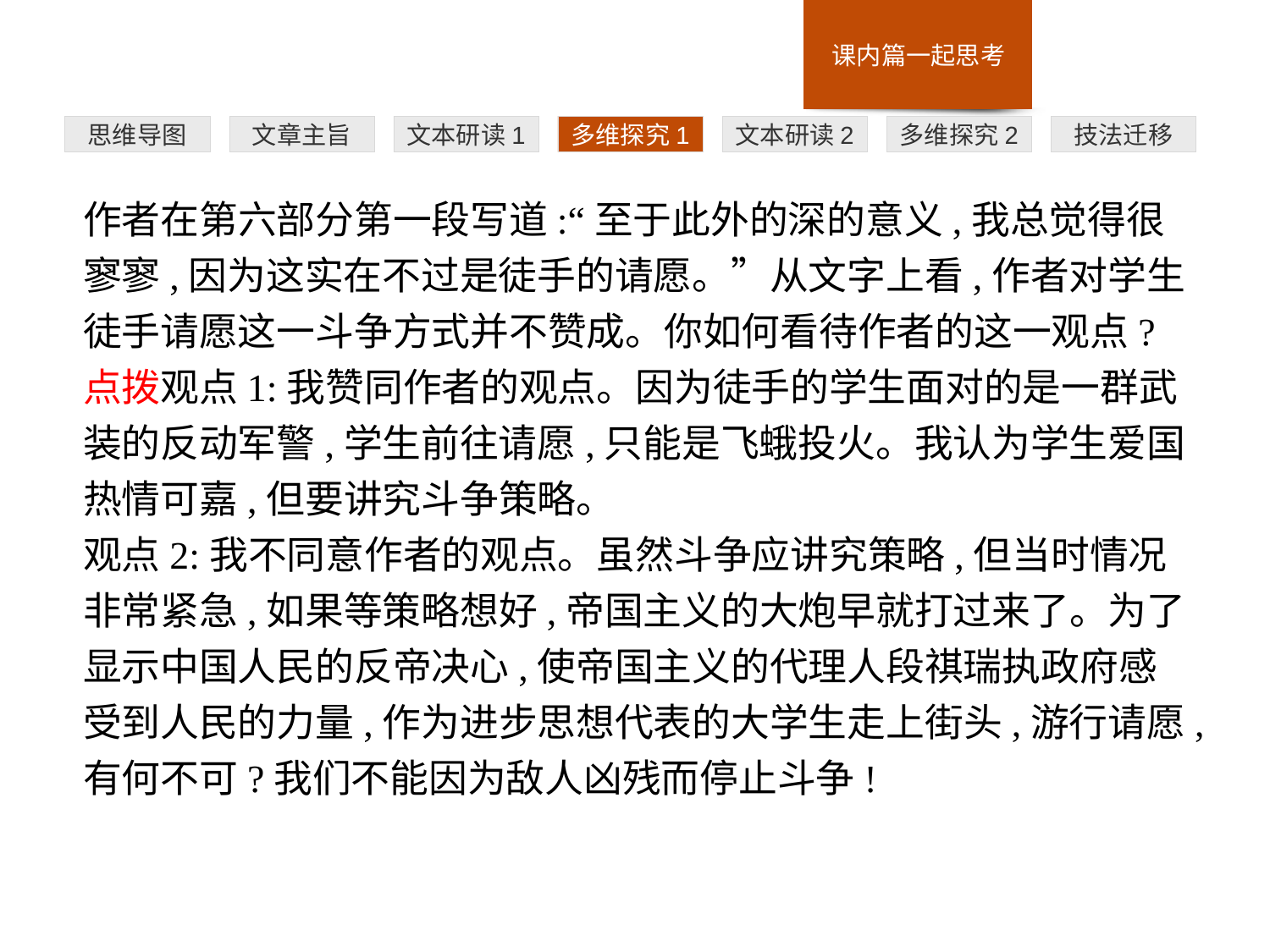

多维探究1
思维导图
文章主旨
文本研读1
文本研读2
多维探究2
技法迁移
作者在第六部分第一段写道:“至于此外的深的意义,我总觉得很寥寥,因为这实在不过是徒手的请愿。”从文字上看,作者对学生徒手请愿这一斗争方式并不赞成。你如何看待作者的这一观点?
点拨观点1:我赞同作者的观点。因为徒手的学生面对的是一群武装的反动军警,学生前往请愿,只能是飞蛾投火。我认为学生爱国热情可嘉,但要讲究斗争策略。
观点2:我不同意作者的观点。虽然斗争应讲究策略,但当时情况非常紧急,如果等策略想好,帝国主义的大炮早就打过来了。为了显示中国人民的反帝决心,使帝国主义的代理人段祺瑞执政府感受到人民的力量,作为进步思想代表的大学生走上街头,游行请愿,有何不可?我们不能因为敌人凶残而停止斗争!